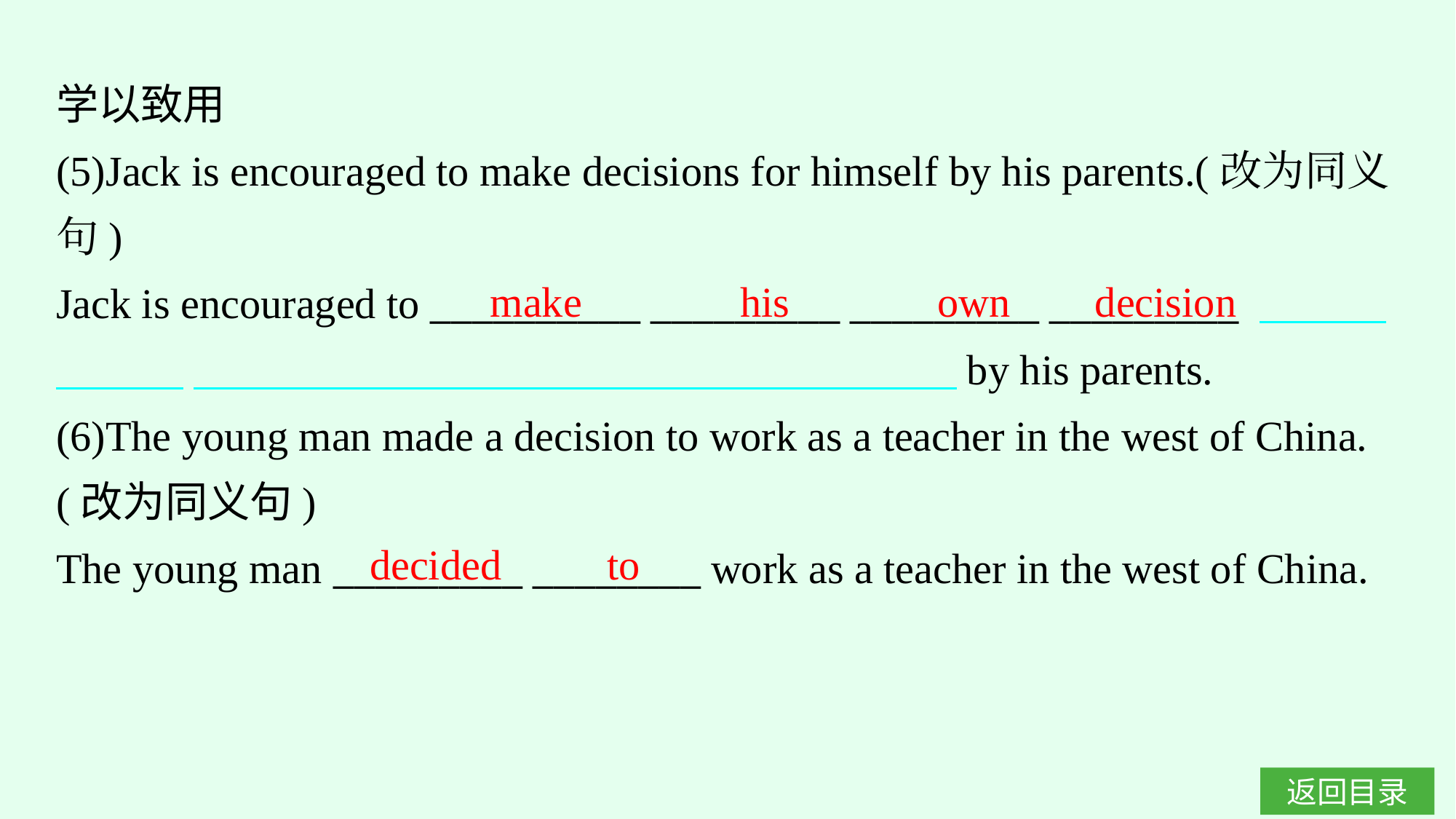

学以致用
(5)Jack is encouraged to make decisions for himself by his parents.(改为同义句)
Jack is encouraged to __________ _________ _________ _________ 　　　　　　 　　　　　　　　　　　　　　　　　　by his parents.
(6)The young man made a decision to work as a teacher in the west of China.(改为同义句)
The young man _________ ________ work as a teacher in the west of China.
make               his              own        decision
decided          to